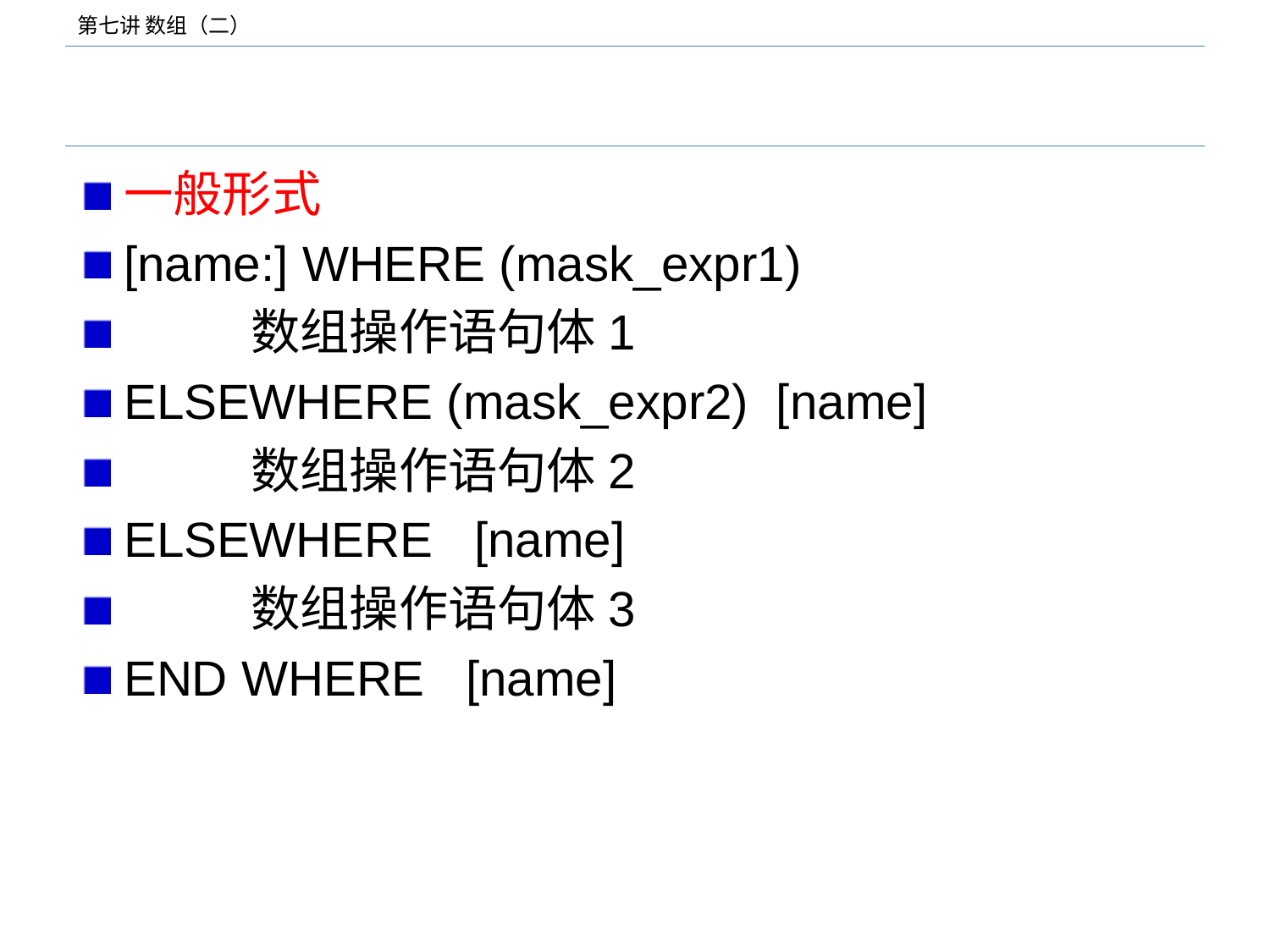

#
一般形式
[name:] WHERE (mask_expr1)
	数组操作语句体1
ELSEWHERE (mask_expr2)  [name]
	数组操作语句体2
ELSEWHERE   [name]
	数组操作语句体3
END WHERE   [name]